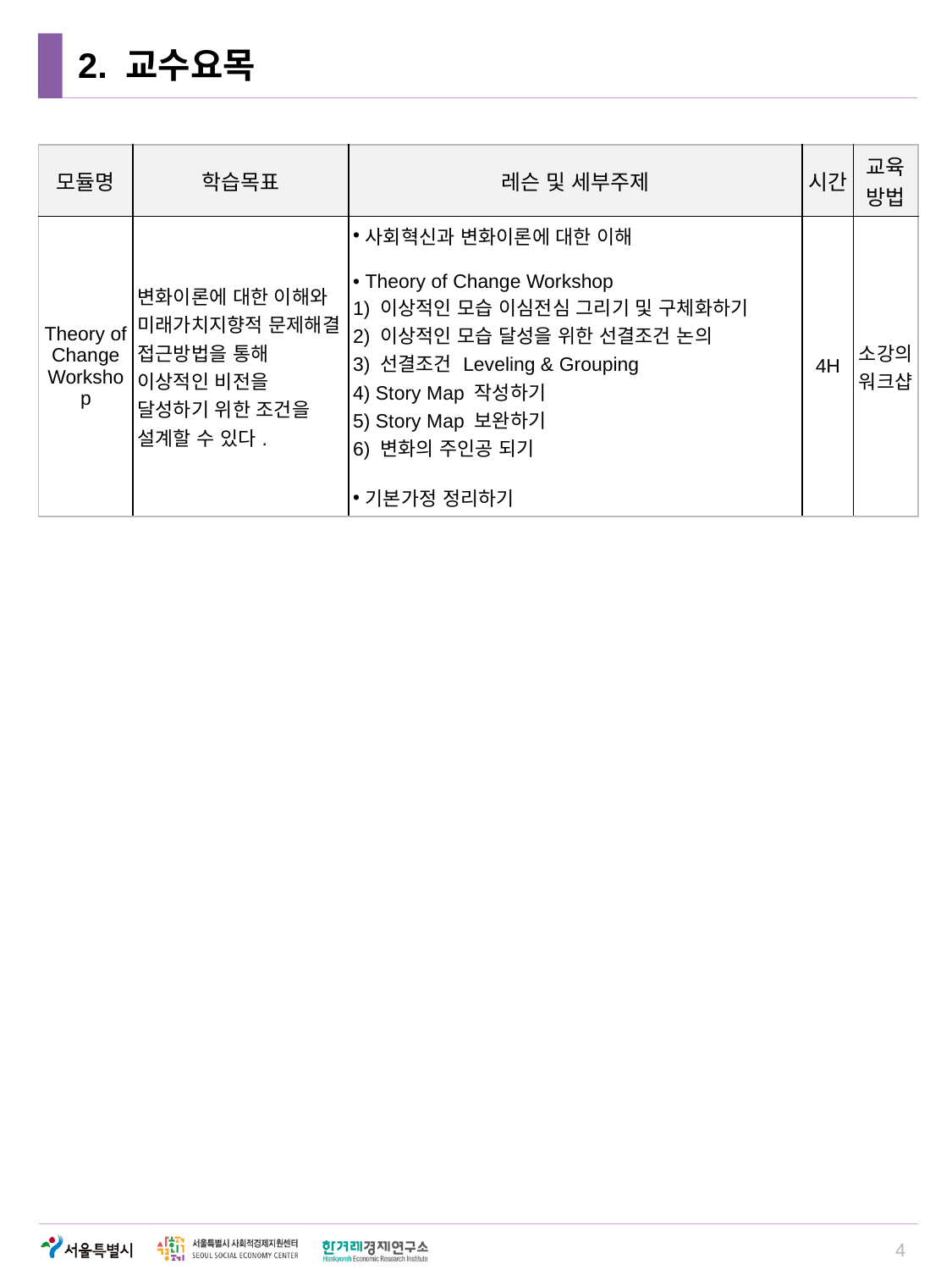

# 2. 교수요목
| 모듈명 | 학습목표 | 레슨 및 세부주제 | 시간 | 교육 방법 |
| --- | --- | --- | --- | --- |
| Theory of Change Workshop | 변화이론에 대한 이해와 미래가치지향적 문제해결 접근방법을 통해 이상적인 비전을 달성하기 위한 조건을 설계할 수 있다. | 사회혁신과 변화이론에 대한 이해 Theory of Change Workshop 1) 이상적인 모습 이심전심 그리기 및 구체화하기 2) 이상적인 모습 달성을 위한 선결조건 논의 3) 선결조건 Leveling & Grouping 4) Story Map 작성하기 5) Story Map 보완하기 6) 변화의 주인공 되기 기본가정 정리하기 | 4H | 소강의 워크샵 |
4